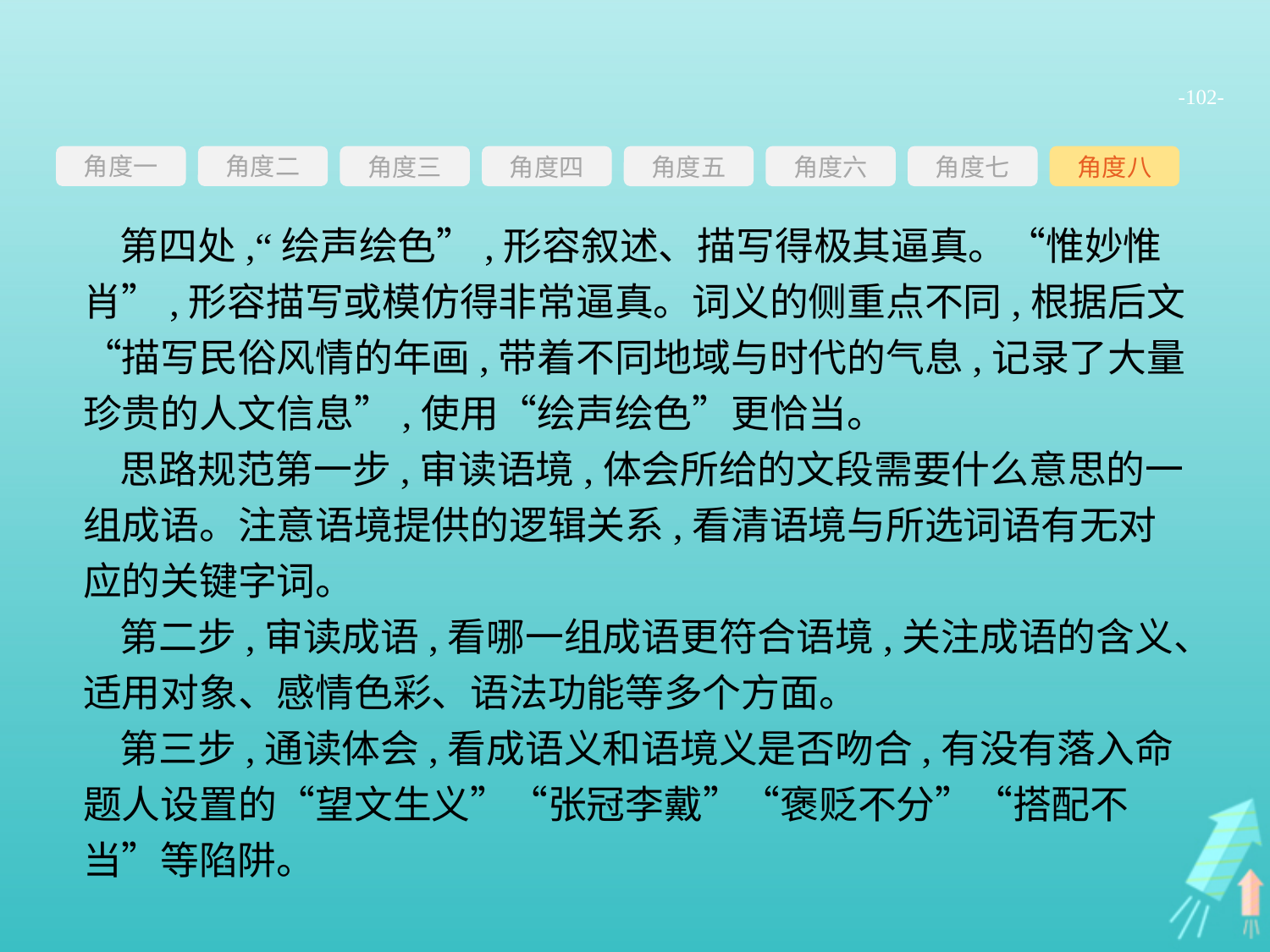

-102-
角度一
角度三
角度四
角度五
角度六
角度七
角度八
角度二
第四处,“绘声绘色”,形容叙述、描写得极其逼真。“惟妙惟肖”,形容描写或模仿得非常逼真。词义的侧重点不同,根据后文“描写民俗风情的年画,带着不同地域与时代的气息,记录了大量珍贵的人文信息”,使用“绘声绘色”更恰当。
思路规范第一步,审读语境,体会所给的文段需要什么意思的一组成语。注意语境提供的逻辑关系,看清语境与所选词语有无对应的关键字词。
第二步,审读成语,看哪一组成语更符合语境,关注成语的含义、适用对象、感情色彩、语法功能等多个方面。
第三步,通读体会,看成语义和语境义是否吻合,有没有落入命题人设置的“望文生义”“张冠李戴”“褒贬不分”“搭配不当”等陷阱。